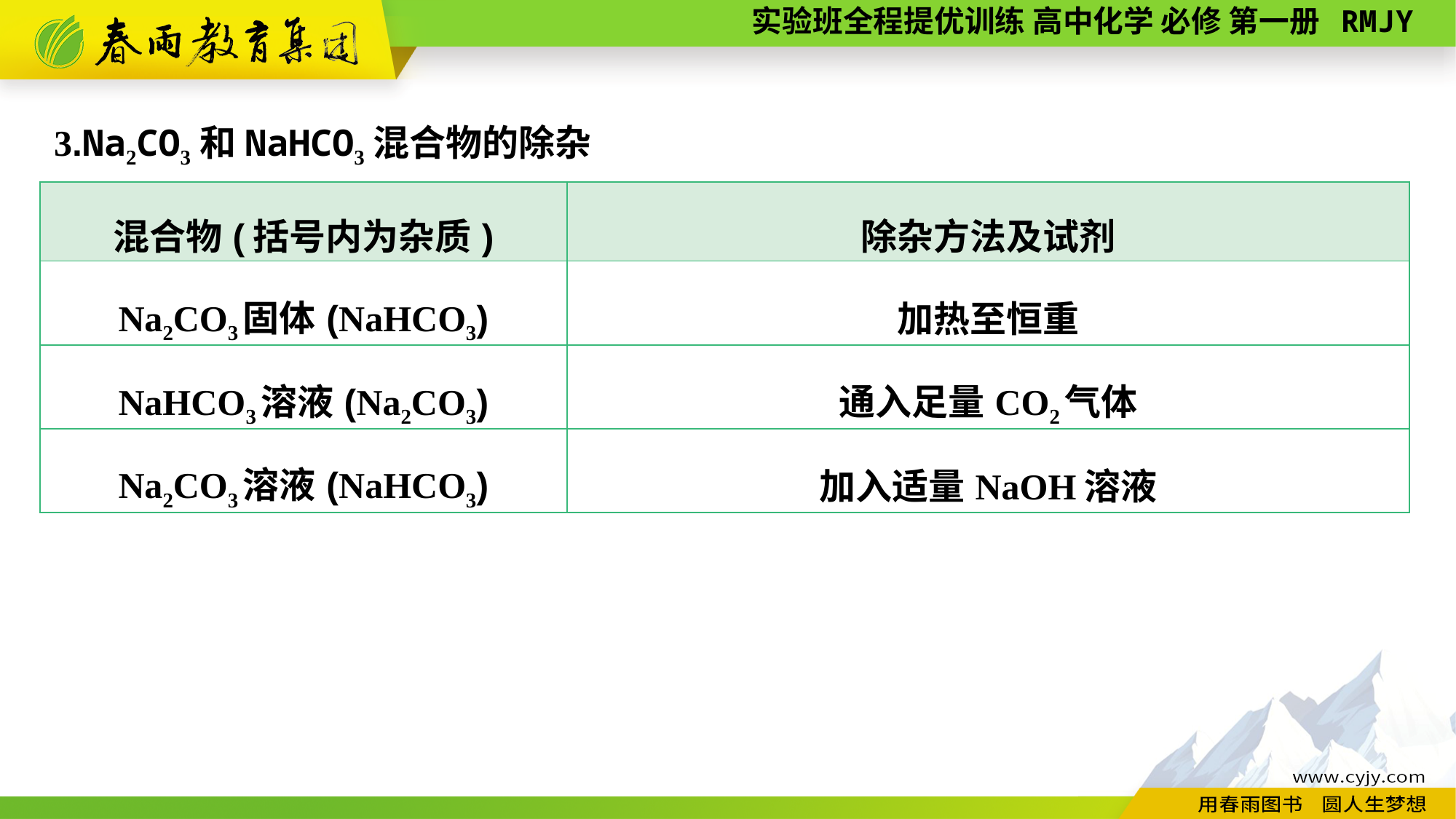

3.Na2CO3和NaHCO3混合物的除杂
| 混合物(括号内为杂质) | 除杂方法及试剂 |
| --- | --- |
| Na2CO3固体(NaHCO3) | 加热至恒重 |
| NaHCO3溶液(Na2CO3) | 通入足量CO2气体 |
| Na2CO3溶液(NaHCO3) | 加入适量NaOH溶液 |